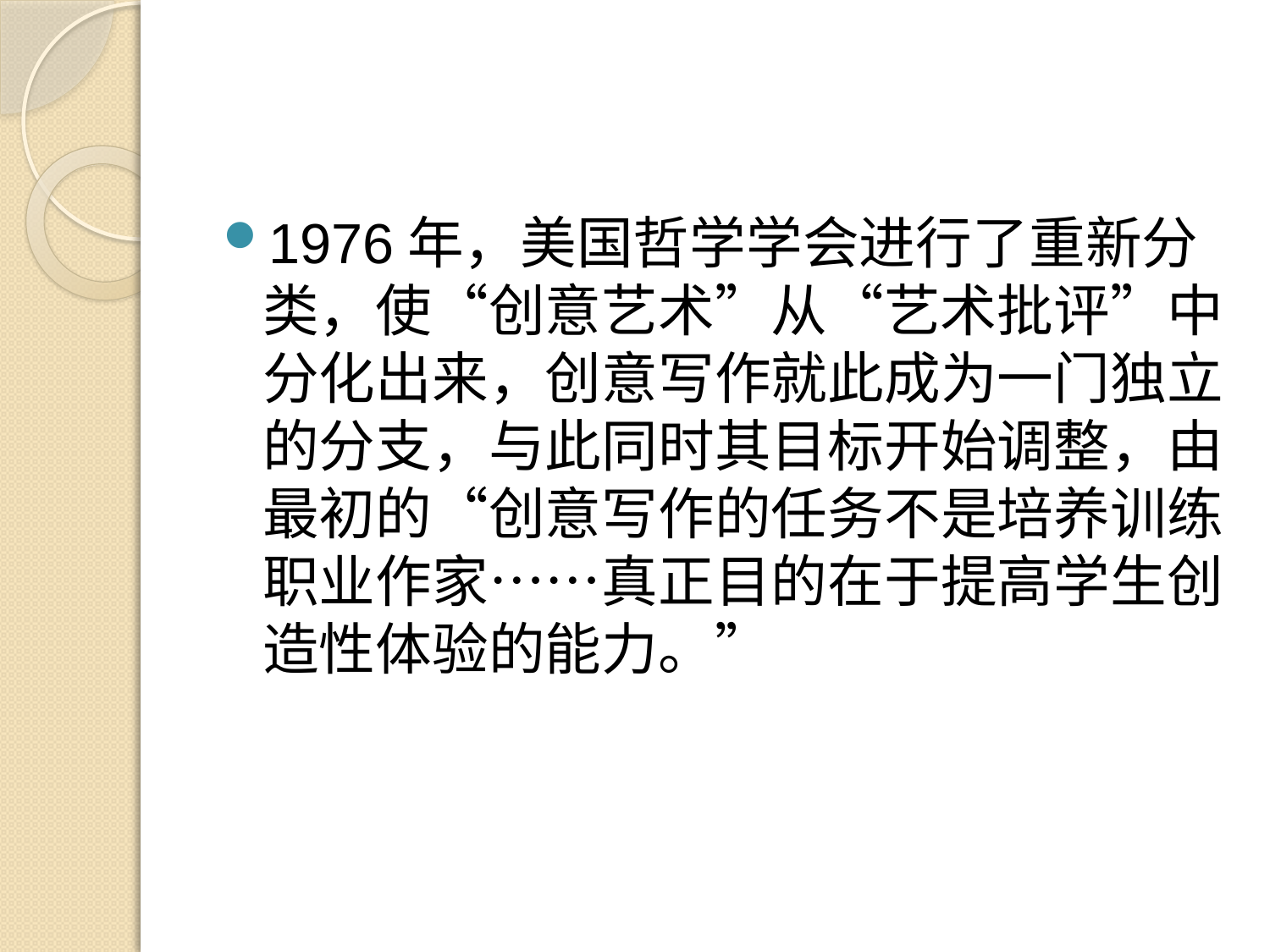

#
1976年，美国哲学学会进行了重新分类，使“创意艺术”从“艺术批评”中分化出来，创意写作就此成为一门独立的分支，与此同时其目标开始调整，由最初的“创意写作的任务不是培养训练职业作家……真正目的在于提高学生创造性体验的能力。”